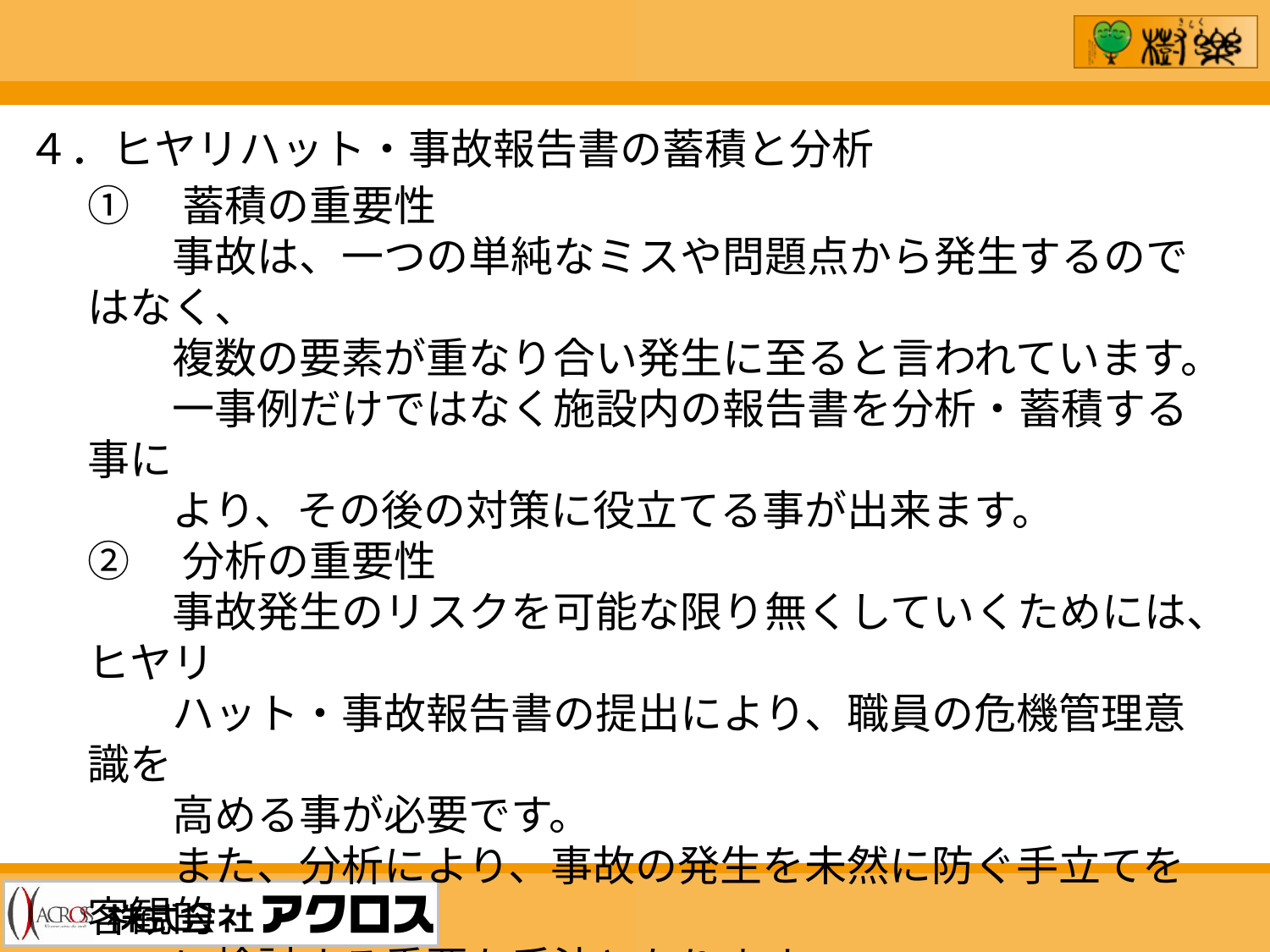

４．ヒヤリハット・事故報告書の蓄積と分析
①　蓄積の重要性
　　事故は、一つの単純なミスや問題点から発生するのではなく、
　　複数の要素が重なり合い発生に至ると言われています。
　　一事例だけではなく施設内の報告書を分析・蓄積する事に
　　より、その後の対策に役立てる事が出来ます。
②　分析の重要性
　　事故発生のリスクを可能な限り無くしていくためには、ヒヤリ
　　ハット・事故報告書の提出により、職員の危機管理意識を
　　高める事が必要です。
　　また、分析により、事故の発生を未然に防ぐ手立てを客観的
　　に検討する重要な手法となります。